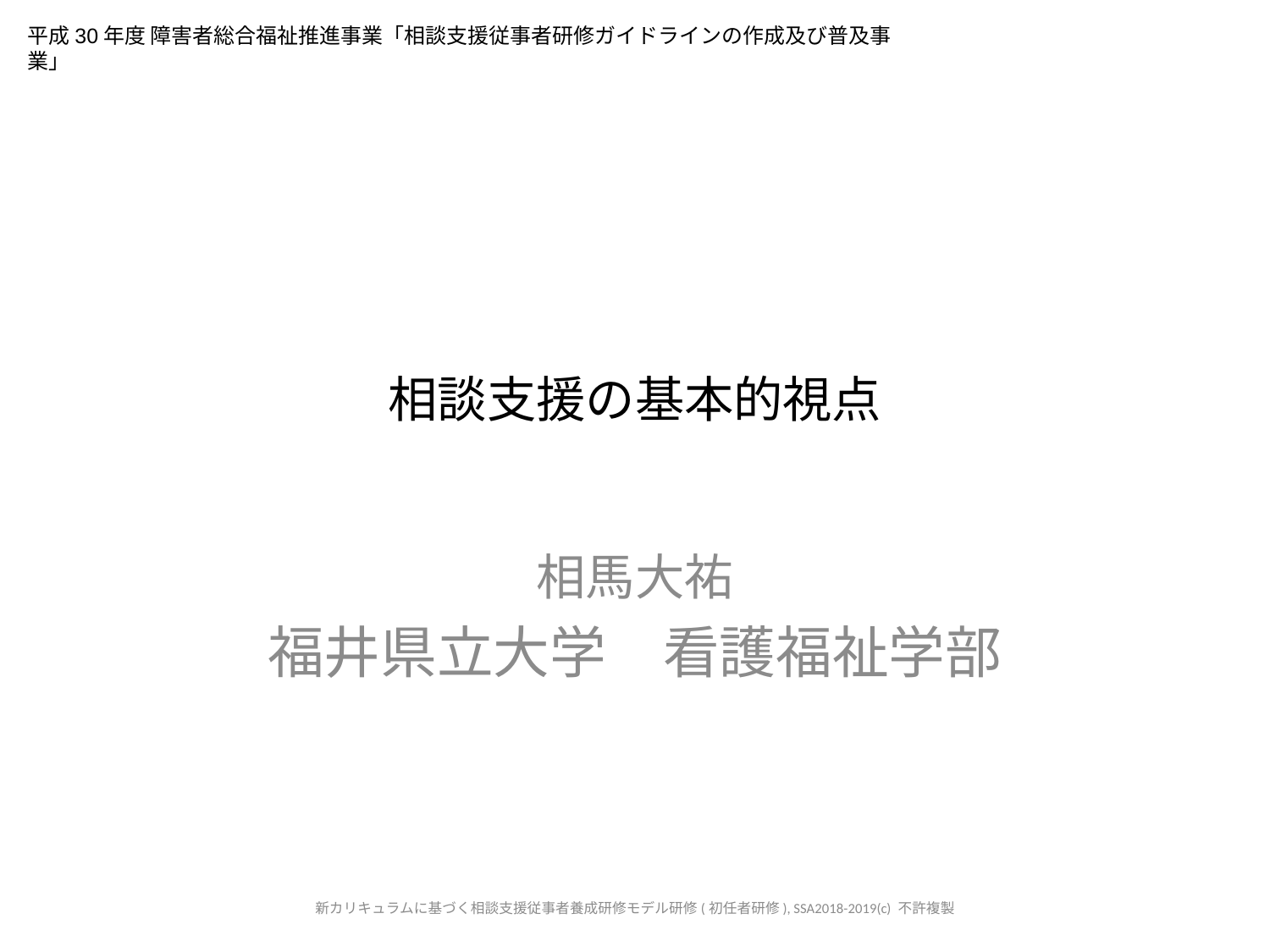

平成30年度 障害者総合福祉推進事業「相談支援従事者研修ガイドラインの作成及び普及事業」
# 相談支援の基本的視点
相馬大祐
福井県立大学　看護福祉学部
新カリキュラムに基づく相談支援従事者養成研修モデル研修(初任者研修), SSA2018-2019(c) 不許複製